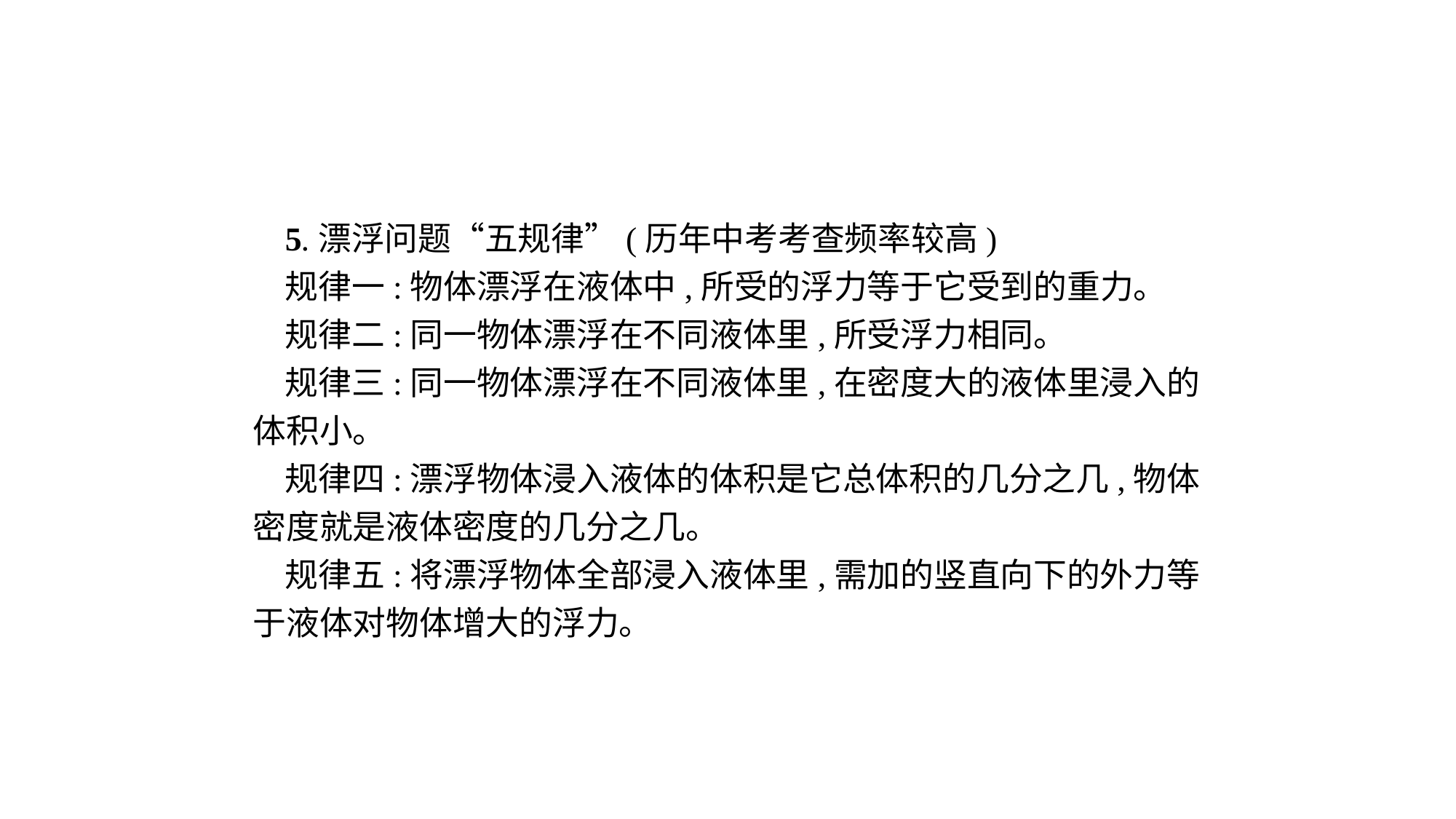

5.漂浮问题“五规律”(历年中考考查频率较高)
规律一:物体漂浮在液体中,所受的浮力等于它受到的重力。
规律二:同一物体漂浮在不同液体里,所受浮力相同。
规律三:同一物体漂浮在不同液体里,在密度大的液体里浸入的体积小。
规律四:漂浮物体浸入液体的体积是它总体积的几分之几,物体密度就是液体密度的几分之几。
规律五:将漂浮物体全部浸入液体里,需加的竖直向下的外力等于液体对物体增大的浮力。